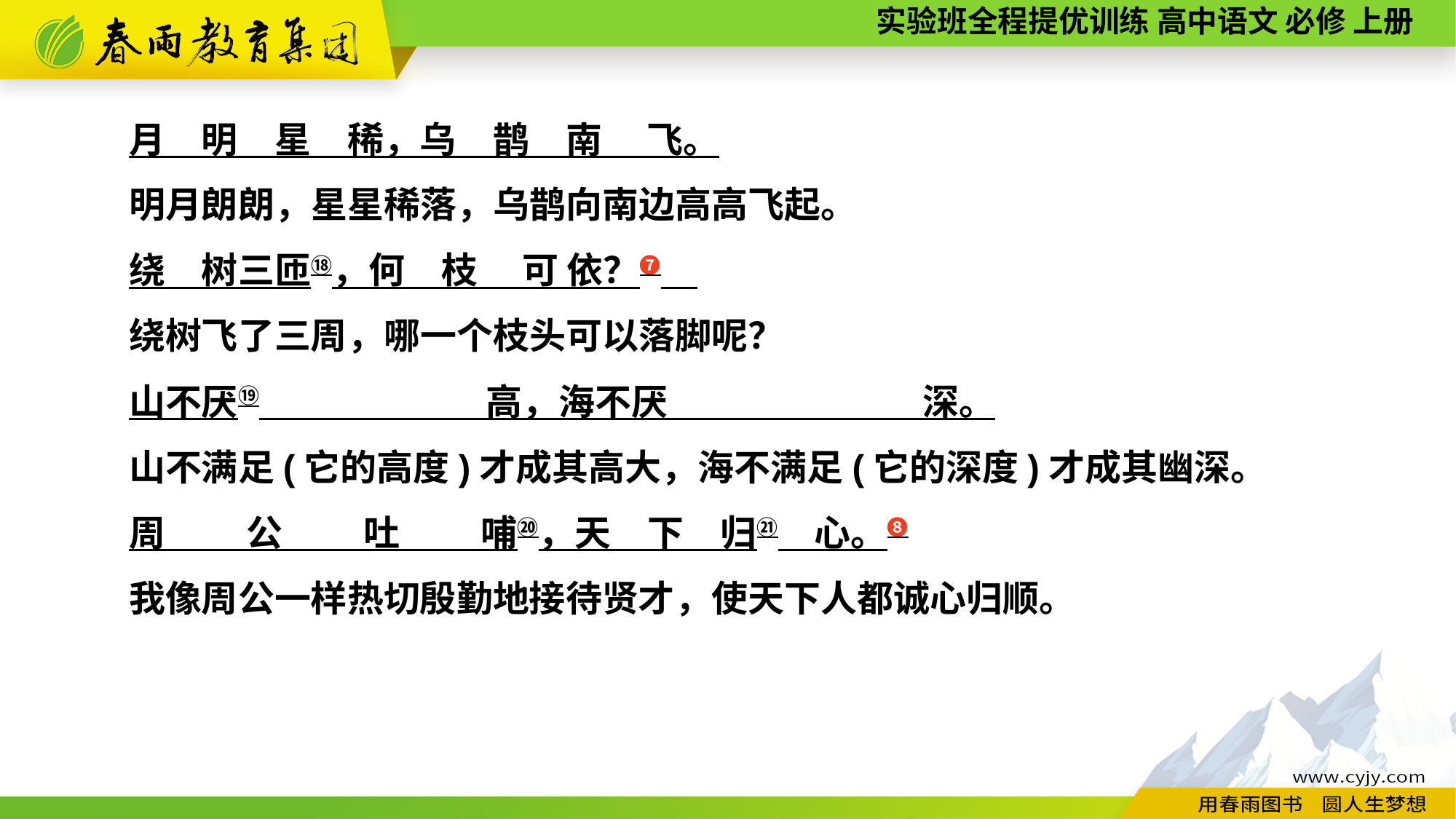

月　明　星　稀，乌　鹊　南 　飞。
明月朗朗，星星稀落，乌鹊向南边高高飞起。
绕　树三匝⑱，何　枝　 可 依？❼
绕树飞了三周，哪一个枝头可以落脚呢？
山不厌⑲　　　　 　　高，海不厌　　　　　　　深。
山不满足(它的高度)才成其高大，海不满足(它的深度)才成其幽深。
周　 　公　 　吐　 　哺⑳，天　下　归㉑　心。❽
我像周公一样热切殷勤地接待贤才，使天下人都诚心归顺。